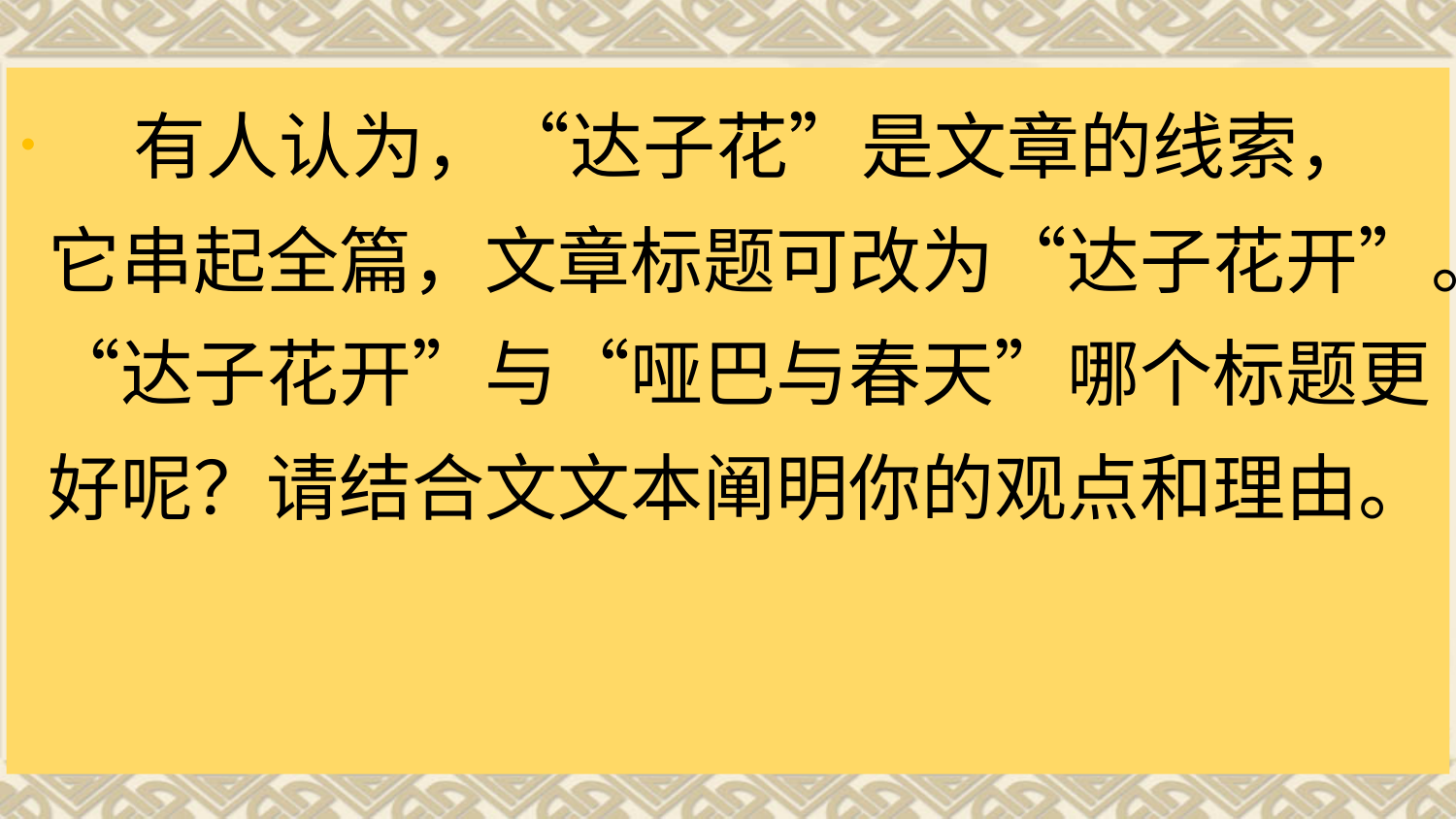

有人认为，“达子花”是文章的线索，它串起全篇，文章标题可改为“达子花开”。“达子花开”与“哑巴与春天”哪个标题更好呢？请结合文文本阐明你的观点和理由。